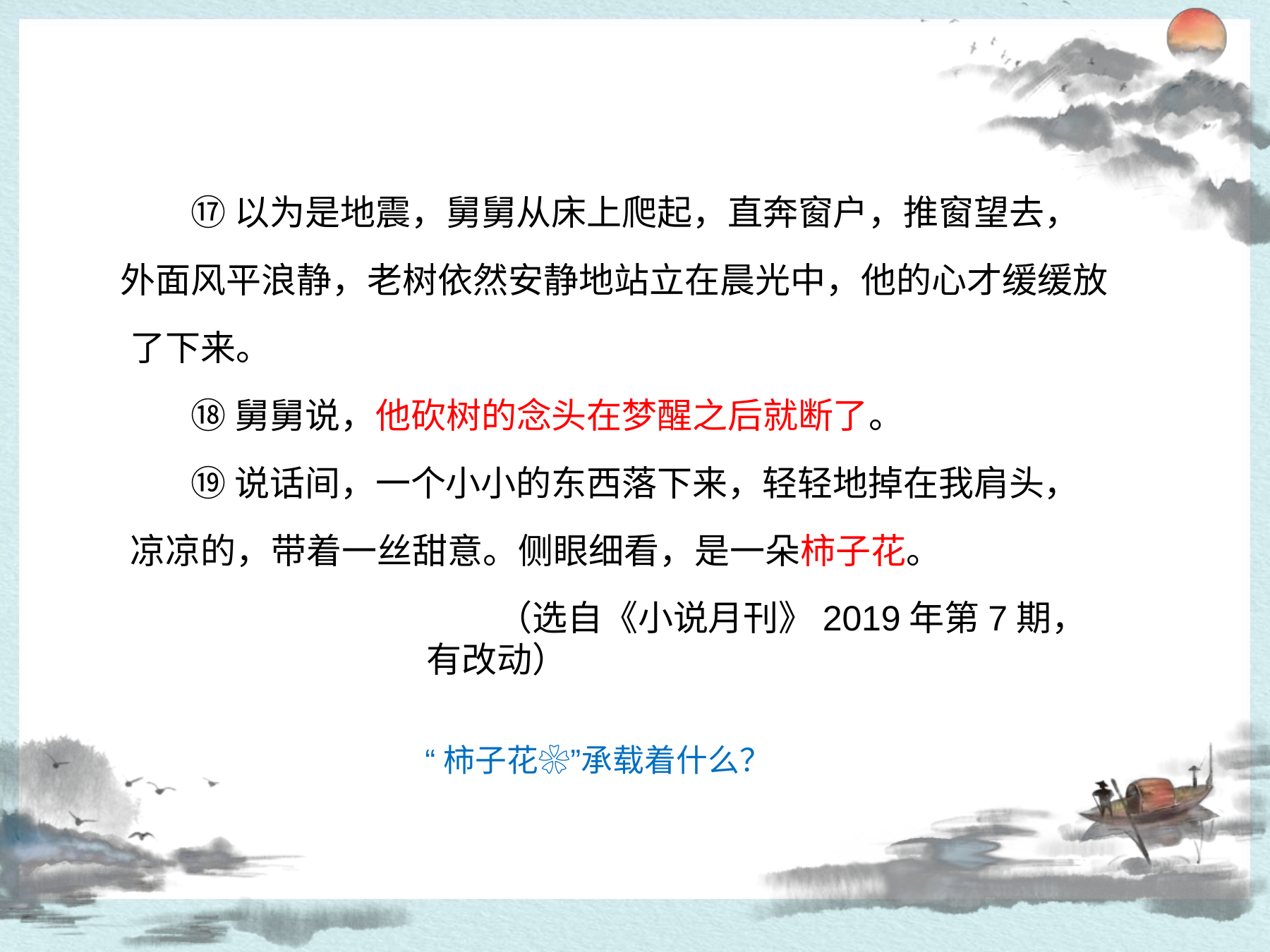

# ⑰以为是地震，舅舅从床上爬起，直奔窗户，推窗望去，  外面风平浪静，老树依然安静地站立在晨光中，他的心才缓缓放  了下来。
⑱舅舅说，他砍树的念头在梦醒之后就断了。
⑲说话间，一个小小的东西落下来，轻轻地掉在我肩头，  凉凉的，带着一丝甜意。侧眼细看，是一朵柿子花。
（选自《小说月刊》2019年第7期，有改动）

“柿子花❀”承载着什么？